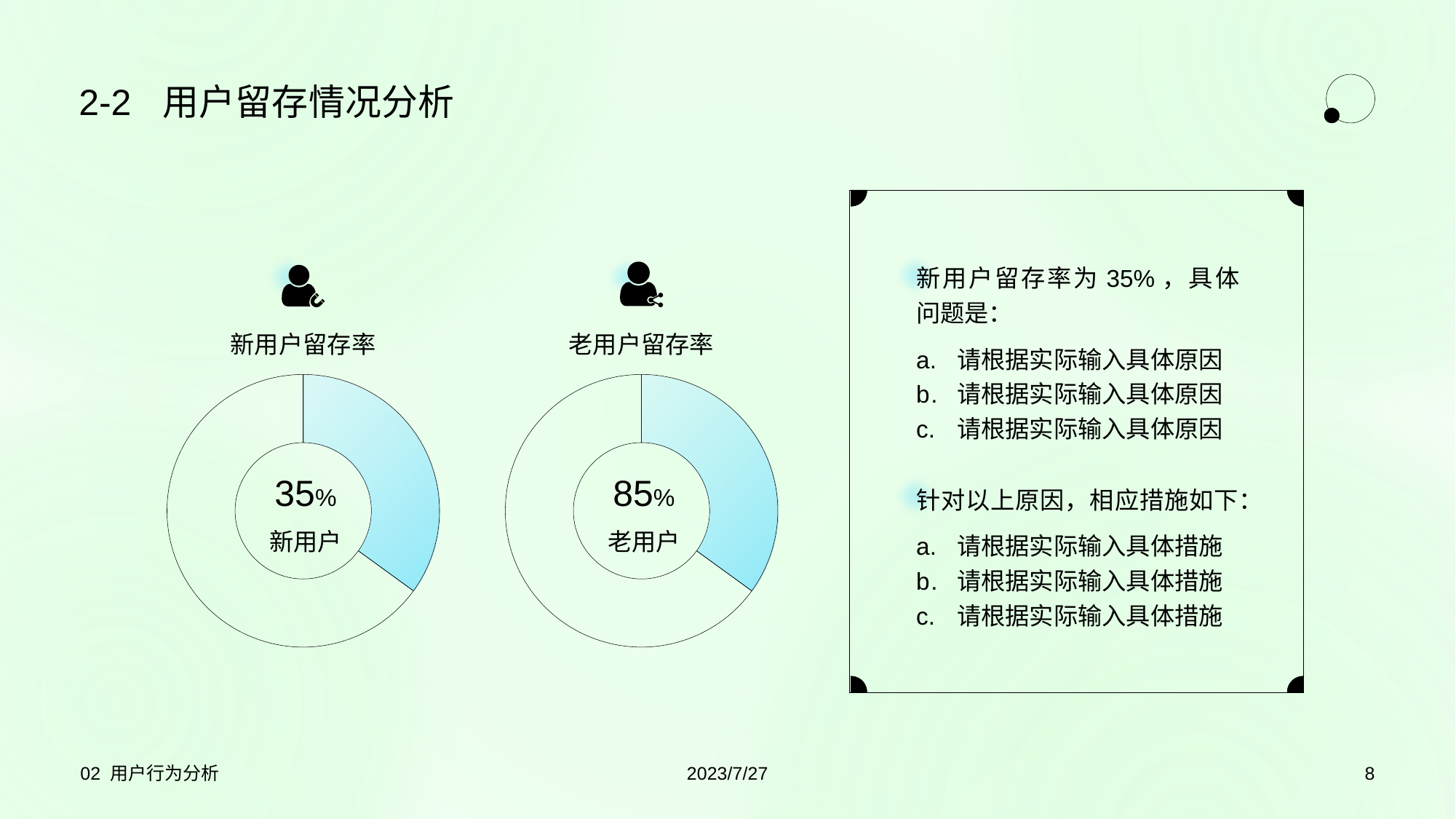

2-2
# 用户留存情况分析

新用户留存率为35%，具体问题是：
请根据实际输入具体原因
请根据实际输入具体原因
请根据实际输入具体原因

针对以上原因，相应措施如下：
请根据实际输入具体措施
请根据实际输入具体措施
请根据实际输入具体措施

新用户留存率

### Chart

| Category | 涨幅 |
|---|---|
| 涨幅 | 0.35 |
| 灰色部分 | 0.65 |
35%
新用户

老用户留存率

### Chart

| Category | 涨幅 |
|---|---|
| 涨幅 | 0.35 |
| 灰色部分 | 0.65 |
85%
老用户
02 用户行为分析
2023/7/27
8